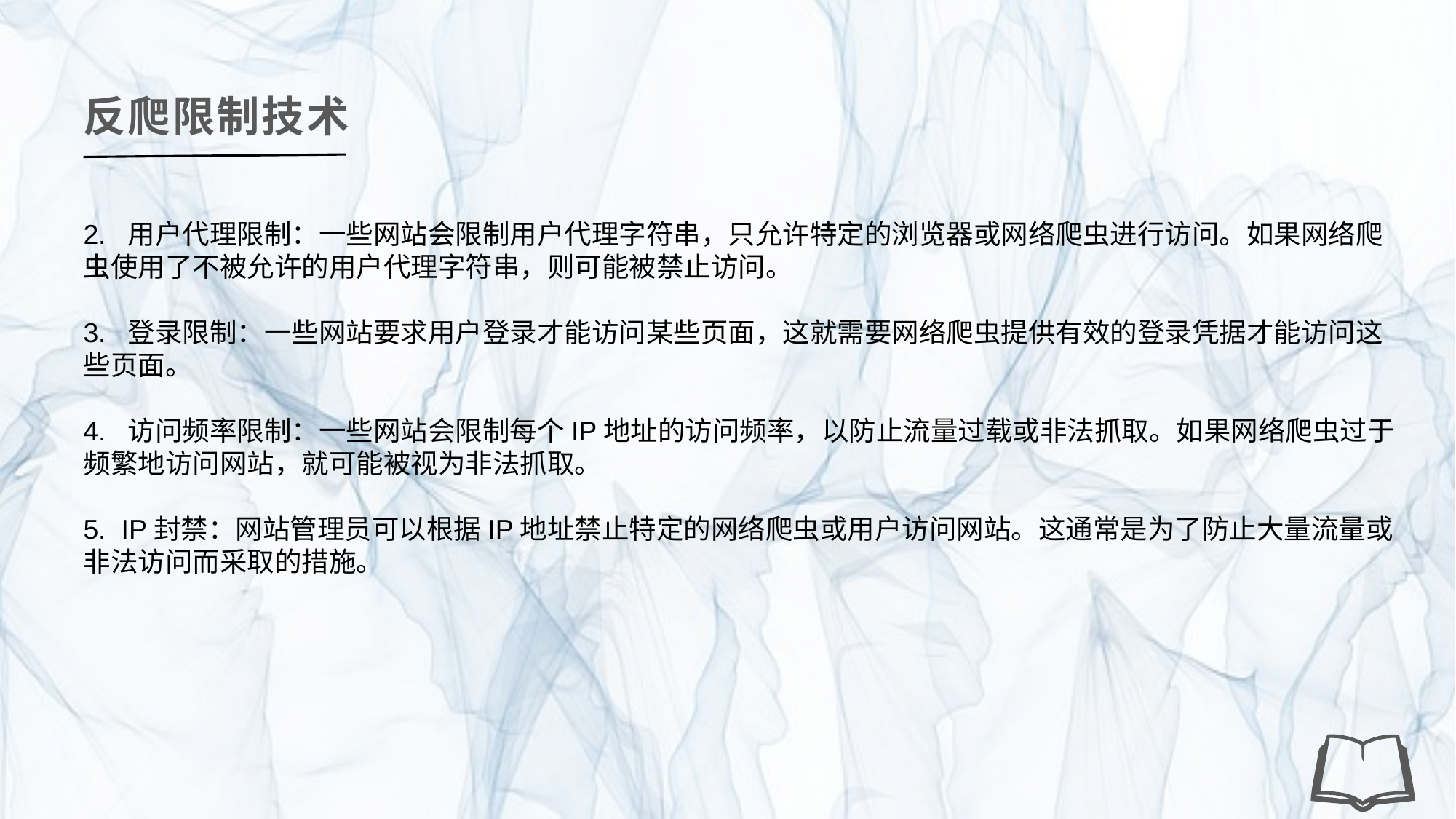

反爬限制技术
2.  用户代理限制：一些网站会限制用户代理字符串，只允许特定的浏览器或网络爬虫进行访问。如果网络爬虫使用了不被允许的用户代理字符串，则可能被禁止访问。

3.  登录限制：一些网站要求用户登录才能访问某些页面，这就需要网络爬虫提供有效的登录凭据才能访问这些页面。

4.  访问频率限制：一些网站会限制每个IP地址的访问频率，以防止流量过载或非法抓取。如果网络爬虫过于频繁地访问网站，就可能被视为非法抓取。

5.  IP封禁：网站管理员可以根据IP地址禁止特定的网络爬虫或用户访问网站。这通常是为了防止大量流量或非法访问而采取的措施。

7